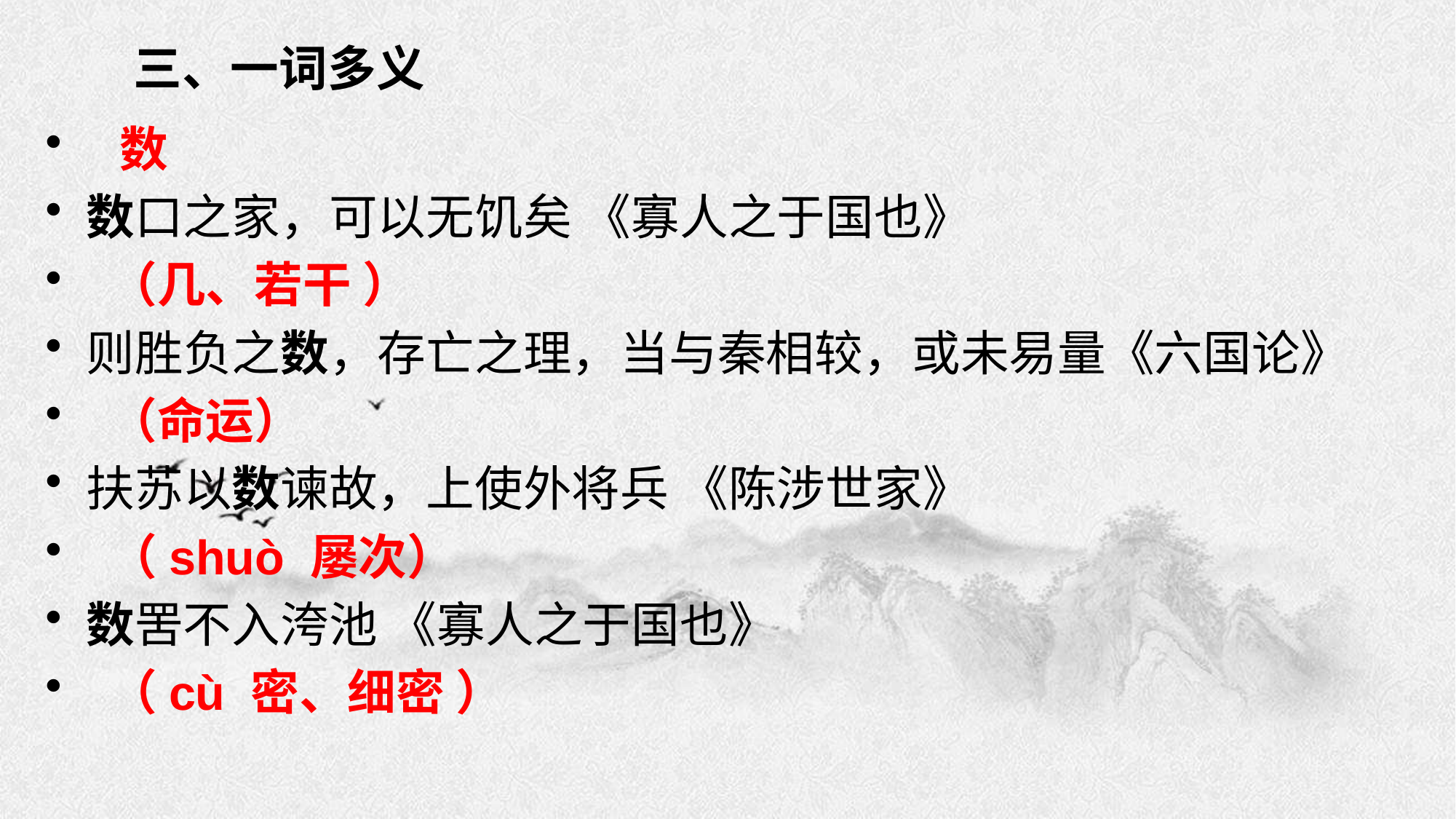

# 三、一词多义
  数
数口之家，可以无饥矣 《寡人之于国也》
 （几、若干 ）
则胜负之数，存亡之理，当与秦相较，或未易量《六国论》
 （命运）
扶苏以数谏故，上使外将兵 《陈涉世家》
 （shuò 屡次）
数罟不入洿池 《寡人之于国也》
 （cù 密、细密 ）